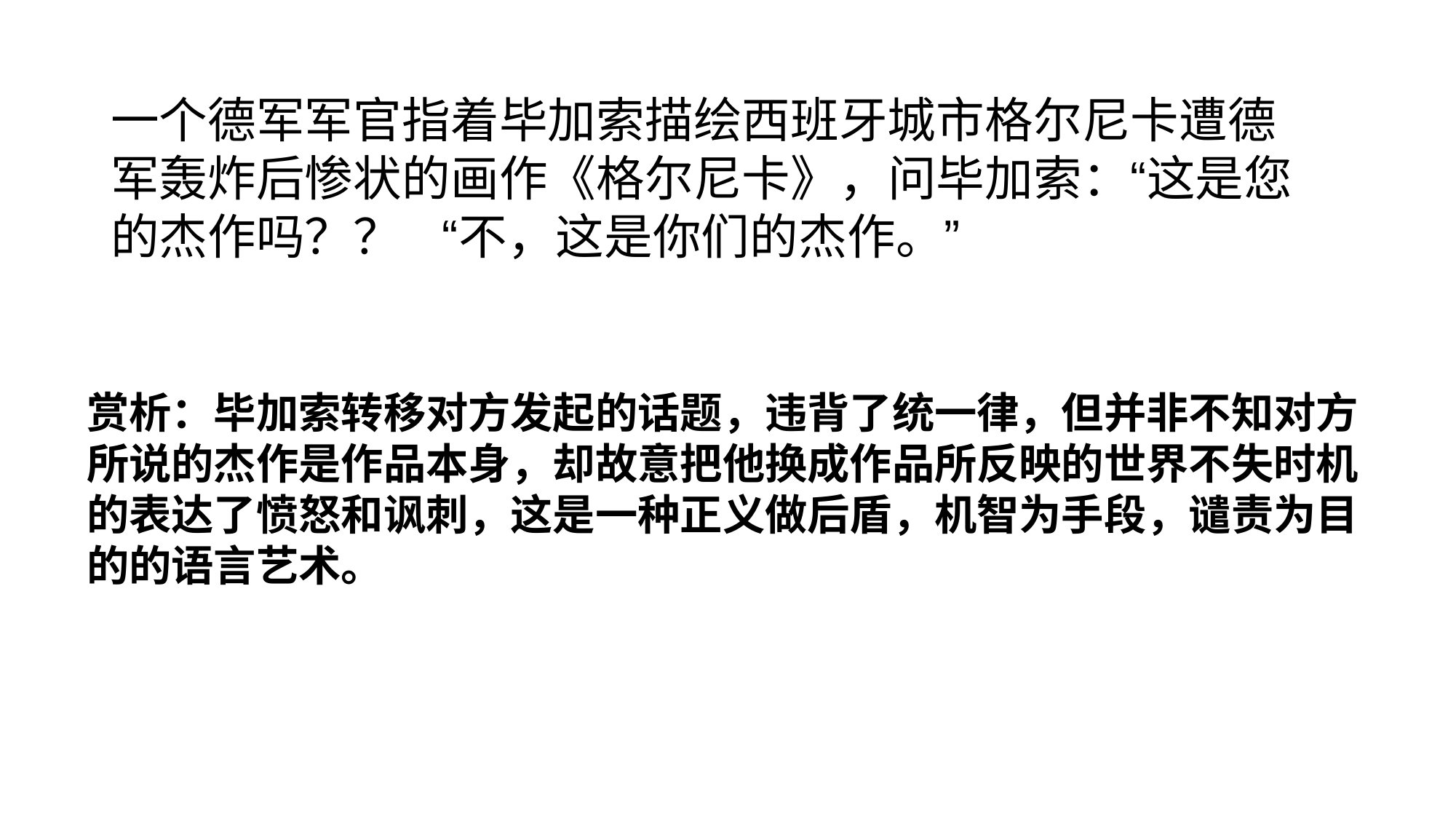

一个德军军官指着毕加索描绘西班牙城市格尔尼卡遭德军轰炸后惨状的画作《格尔尼卡》，问毕加索：“这是您的杰作吗？？   “不，这是你们的杰作。”
赏析：毕加索转移对方发起的话题，违背了统一律，但并非不知对方
所说的杰作是作品本身，却故意把他换成作品所反映的世界不失时机
的表达了愤怒和讽刺，这是一种正义做后盾，机智为手段，谴责为目
的的语言艺术。